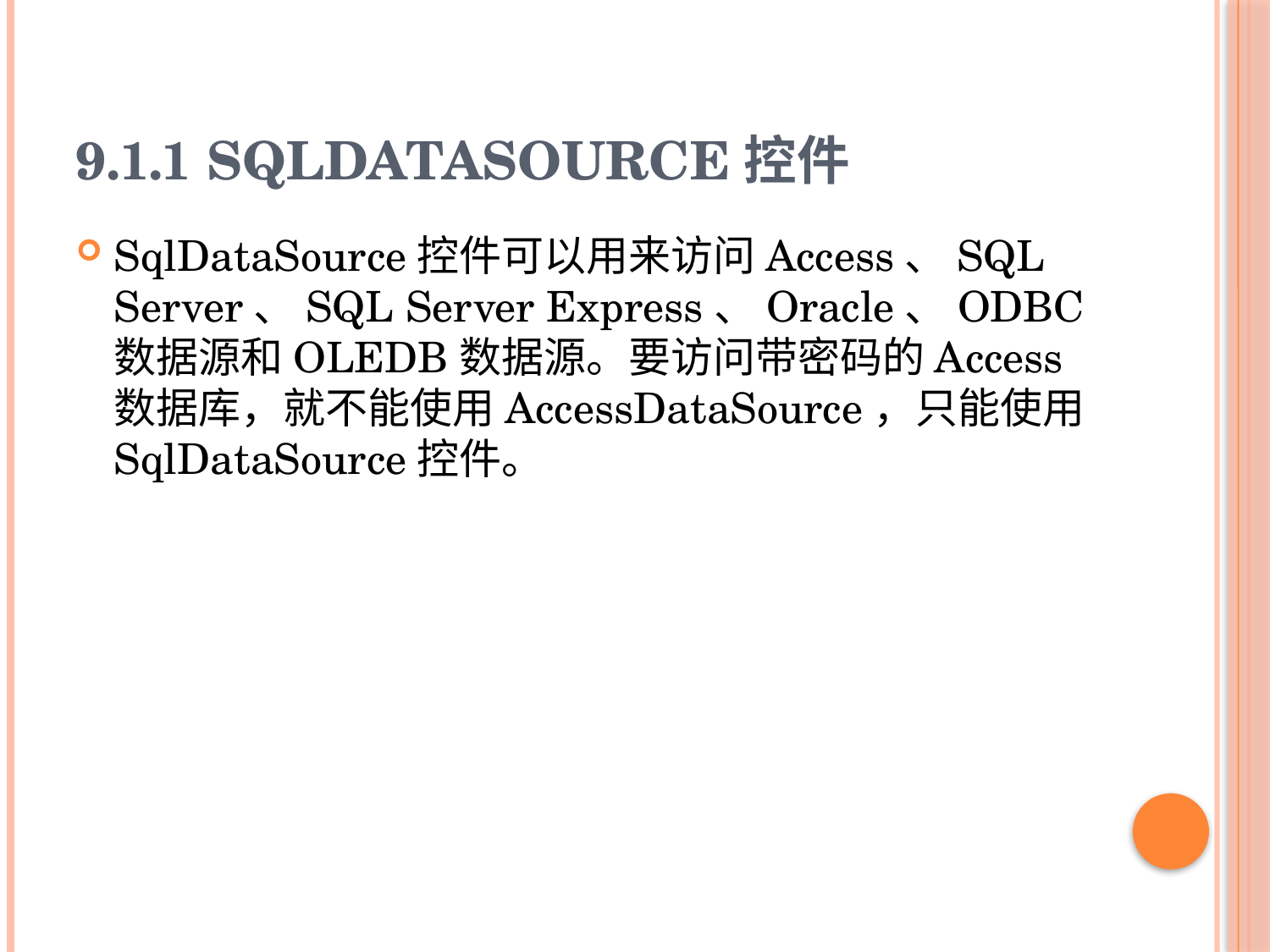

# 9.1.1 SqlDataSource控件
SqlDataSource控件可以用来访问Access、SQL Server、SQL Server Express、Oracle、ODBC数据源和OLEDB数据源。要访问带密码的Access数据库，就不能使用AccessDataSource，只能使用SqlDataSource控件。